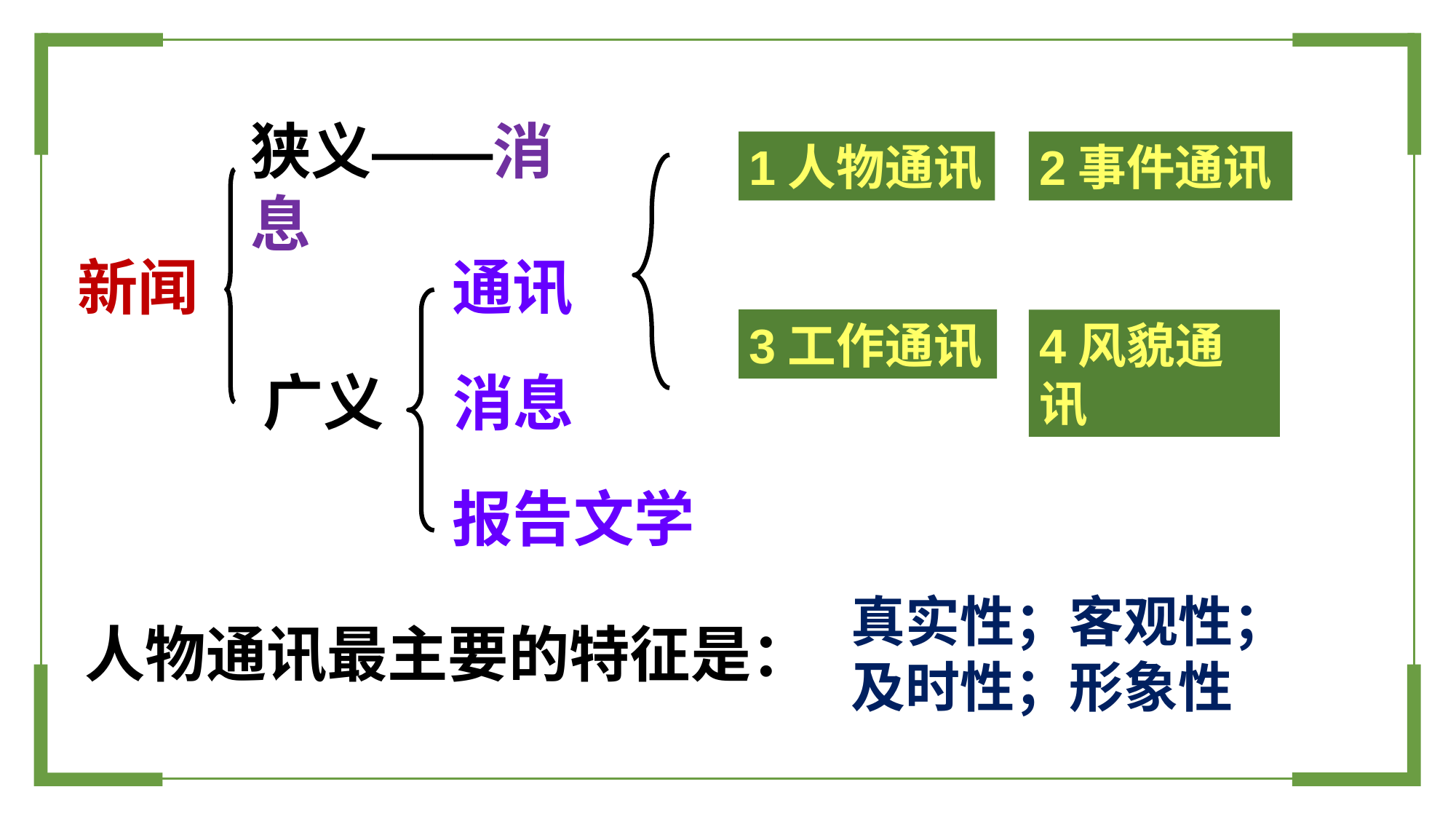

狭义——消息
1人物通讯
2事件通讯

新闻
通讯

3工作通讯
4风貌通讯
广义
消息
报告文学
真实性；客观性；及时性；形象性
人物通讯最主要的特征是：